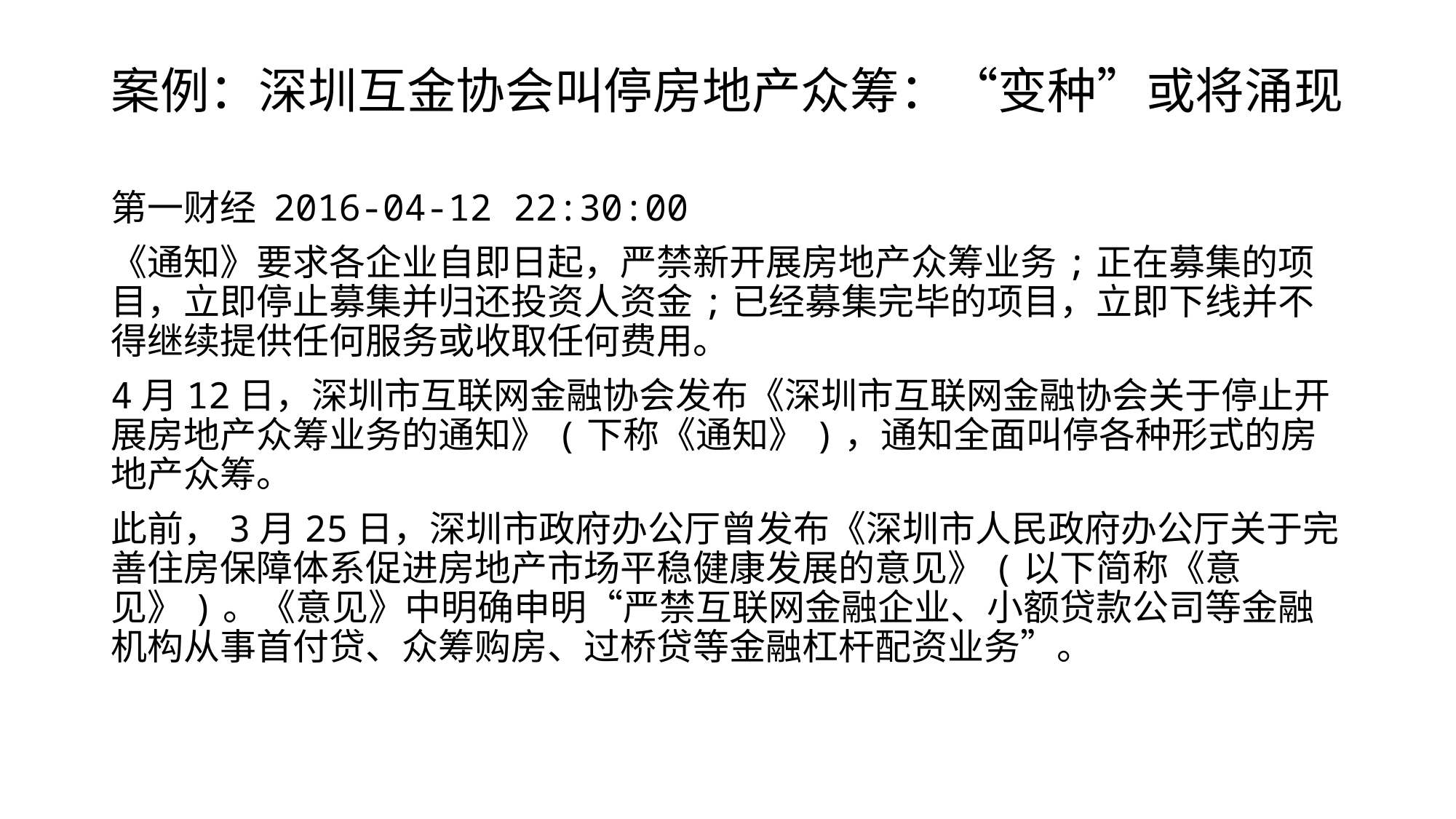

# 案例：深圳互金协会叫停房地产众筹：“变种”或将涌现
第一财经 2016-04-12 22:30:00
《通知》要求各企业自即日起，严禁新开展房地产众筹业务;正在募集的项目，立即停止募集并归还投资人资金;已经募集完毕的项目，立即下线并不得继续提供任何服务或收取任何费用。
4月12日，深圳市互联网金融协会发布《深圳市互联网金融协会关于停止开展房地产众筹业务的通知》(下称《通知》)，通知全面叫停各种形式的房地产众筹。
此前，3月25日，深圳市政府办公厅曾发布《深圳市人民政府办公厅关于完善住房保障体系促进房地产市场平稳健康发展的意见》(以下简称《意见》)。《意见》中明确申明“严禁互联网金融企业、小额贷款公司等金融机构从事首付贷、众筹购房、过桥贷等金融杠杆配资业务”。